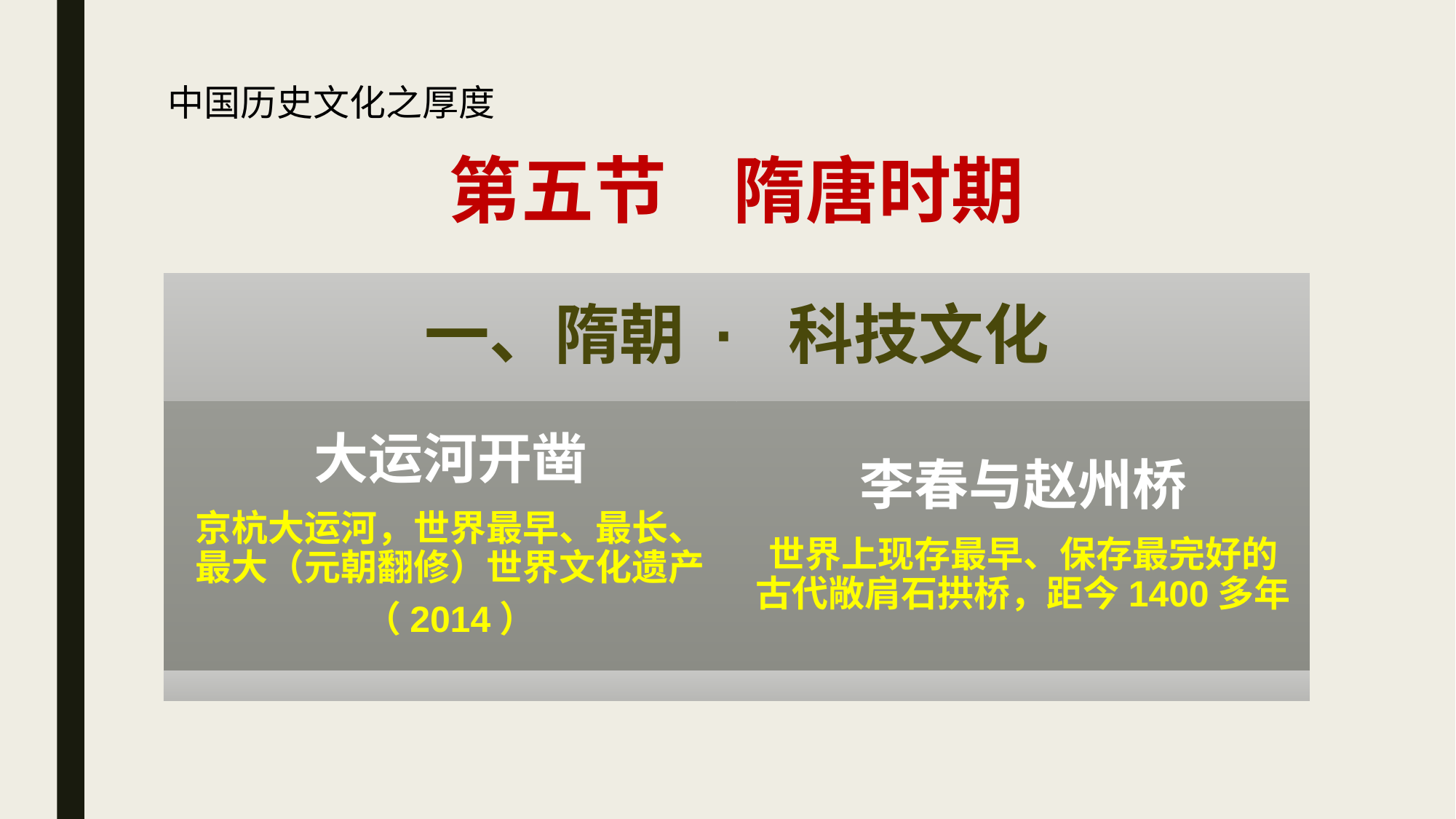

中国历史文化之厚度
# 第五节    隋唐时期
一、隋朝 ·  科技文化
大运河开凿
京杭大运河，世界最早、最长、最大（元朝翻修）世界文化遗产
（2014）
李春与赵州桥
世界上现存最早、保存最完好的古代敞肩石拱桥，距今1400多年